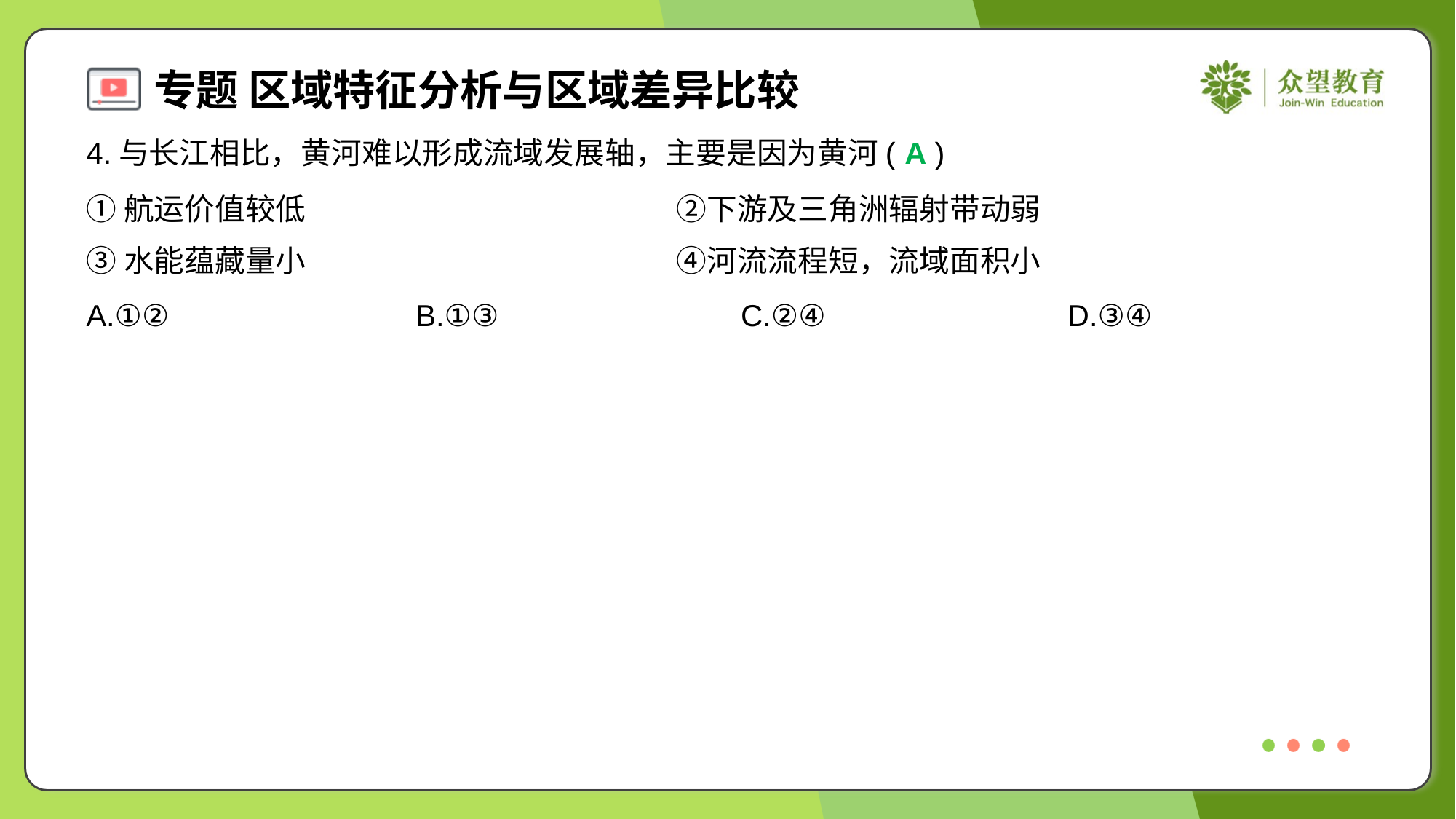

4.与长江相比，黄河难以形成流域发展轴，主要是因为黄河(     )
A
①航运价值较低	②下游及三角洲辐射带动弱
③水能蕴藏量小	④河流流程短，流域面积小
A.①②	B.①③	C.②④	D.③④